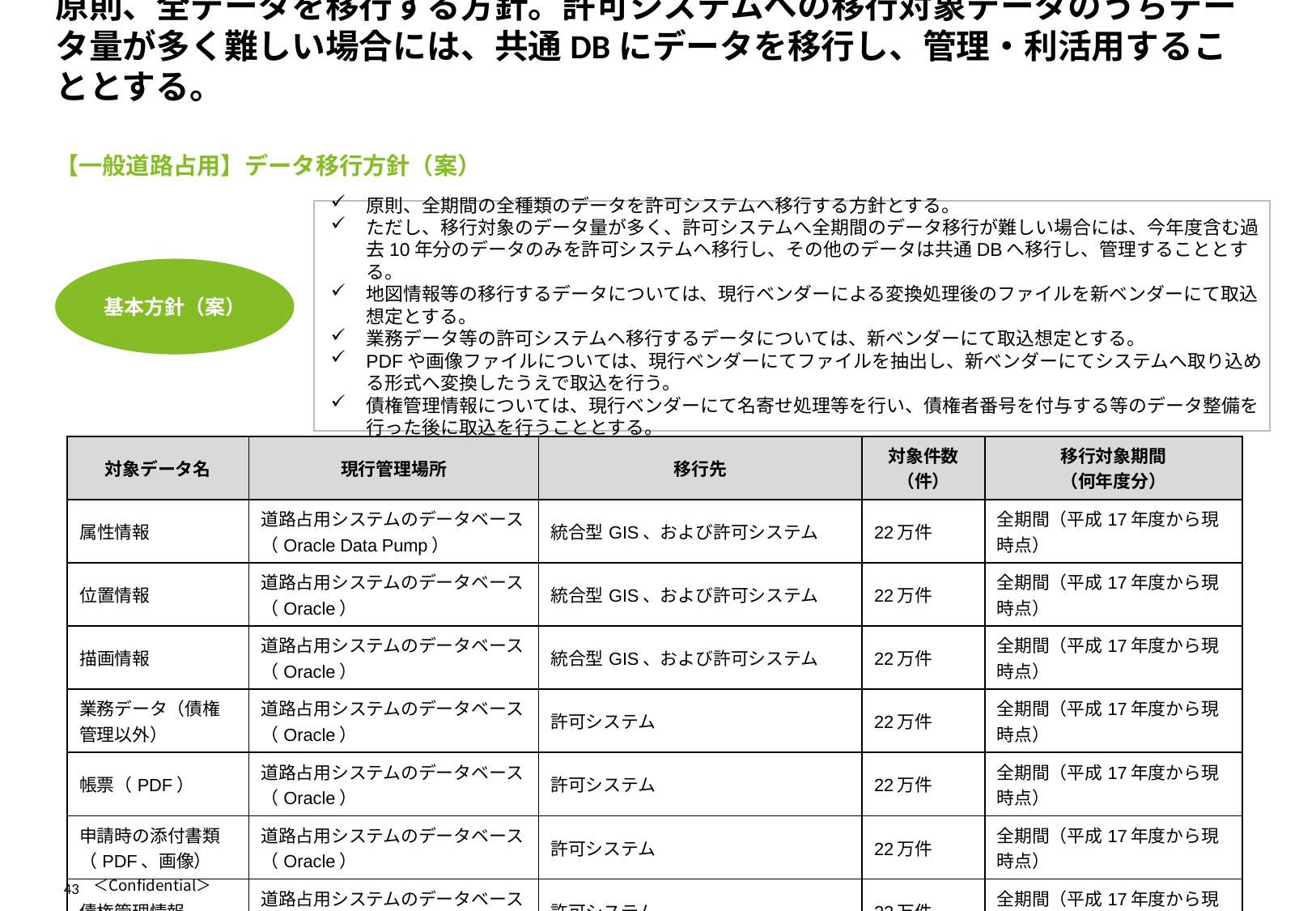

# 原則、全データを移行する方針。許可システムへの移行対象データのうちデータ量が多く難しい場合には、共通DBにデータを移行し、管理・利活用することとする。
【一般道路占用】データ移行方針（案）
原則、全期間の全種類のデータを許可システムヘ移行する方針とする。
ただし、移行対象のデータ量が多く、許可システムへ全期間のデータ移行が難しい場合には、今年度含む過去10年分のデータのみを許可システムヘ移行し、その他のデータは共通DBへ移行し、管理することとする。
地図情報等の移行するデータについては、現行ベンダーによる変換処理後のファイルを新ベンダーにて取込想定とする。
業務データ等の許可システムヘ移行するデータについては、新ベンダーにて取込想定とする。
PDFや画像ファイルについては、現行ベンダーにてファイルを抽出し、新ベンダーにてシステムへ取り込める形式へ変換したうえで取込を行う。
債権管理情報については、現行ベンダーにて名寄せ処理等を行い、債権者番号を付与する等のデータ整備を行った後に取込を行うこととする。
基本方針（案）
| 対象データ名 | 現行管理場所 | 移行先 | 対象件数（件） | 移行対象期間 （何年度分） |
| --- | --- | --- | --- | --- |
| 属性情報 | 道路占用システムのデータベース（Oracle Data Pump） | 統合型GIS、および許可システム | 22万件 | 全期間（平成17年度から現時点） |
| 位置情報 | 道路占用システムのデータベース（Oracle） | 統合型GIS、および許可システム | 22万件 | 全期間（平成17年度から現時点） |
| 描画情報 | 道路占用システムのデータベース（Oracle） | 統合型GIS、および許可システム | 22万件 | 全期間（平成17年度から現時点） |
| 業務データ（債権管理以外） | 道路占用システムのデータベース（Oracle） | 許可システム | 22万件 | 全期間（平成17年度から現時点） |
| 帳票（PDF） | 道路占用システムのデータベース（Oracle） | 許可システム | 22万件 | 全期間（平成17年度から現時点） |
| 申請時の添付書類 （PDF、画像） | 道路占用システムのデータベース（Oracle） | 許可システム | 22万件 | 全期間（平成17年度から現時点） |
| 債権管理情報 | 道路占用システムのデータベース（Oracle） | 許可システム | 22万件 | 全期間（平成17年度から現時点） |
43
＜Confidential＞